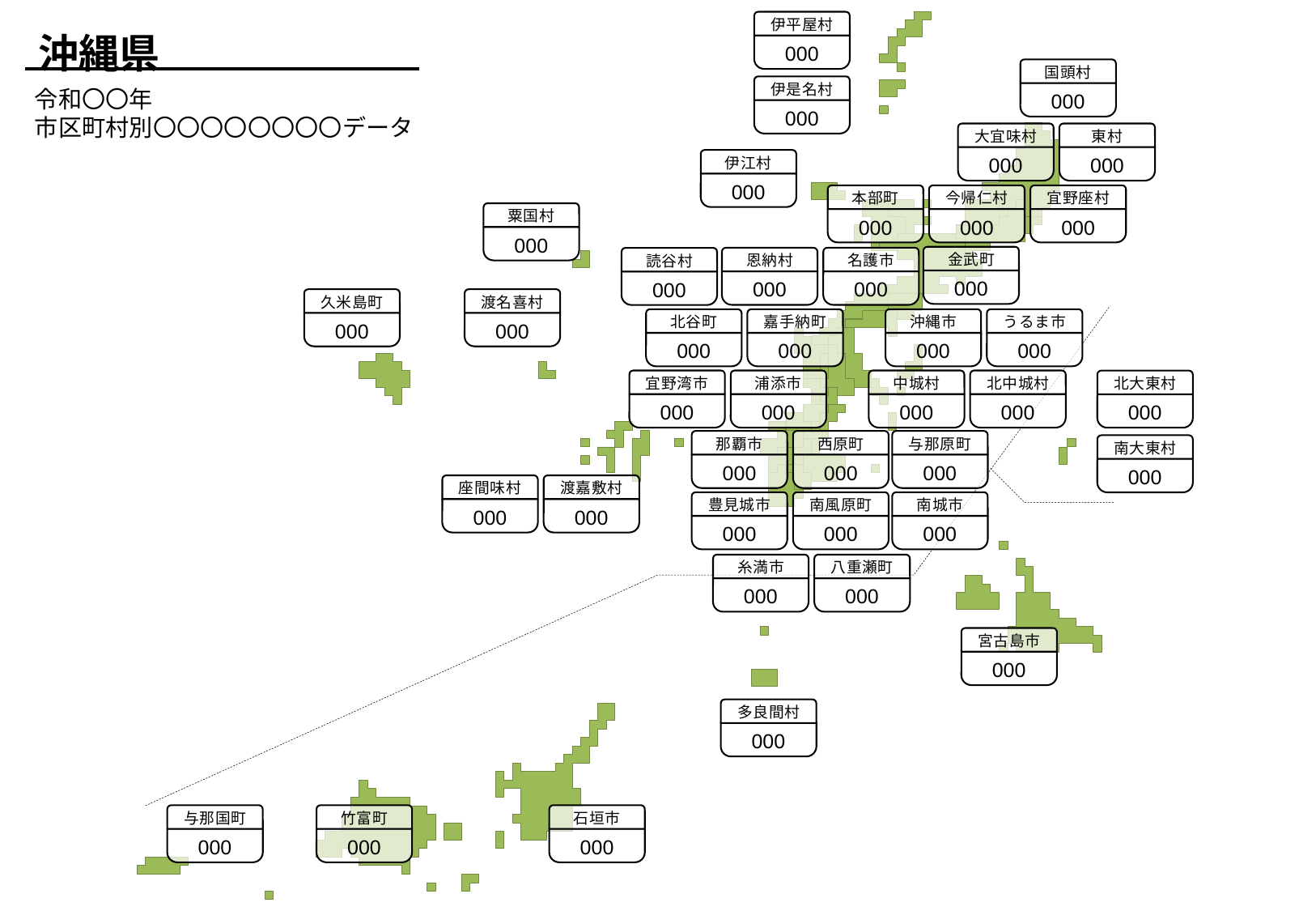

伊平屋村
000
沖縄県
国頭村
000
伊是名村
000
令和〇〇年
市区町村別〇〇〇〇〇〇〇〇データ
大宜味村
000
東村
000
伊江村
000
本部町
000
今帰仁村
000
宜野座村
000
粟国村
000
金武町
000
恩納村
000
名護市
000
読谷村
000
久米島町
000
渡名喜村
000

北谷町
000
嘉手納町
000
沖縄市
000
うるま市
000
宜野湾市
000
浦添市
000
中城村
000
北中城村
000
北大東村
000
那覇市
000
西原町
000
与那原町
000
南大東村
000
座間味村
000
渡嘉敷村
000
豊見城市
000
南風原町
000
南城市
000
糸満市
000
八重瀬町
000
宮古島市
000
多良間村
000
与那国町
000
竹富町
000
石垣市
000